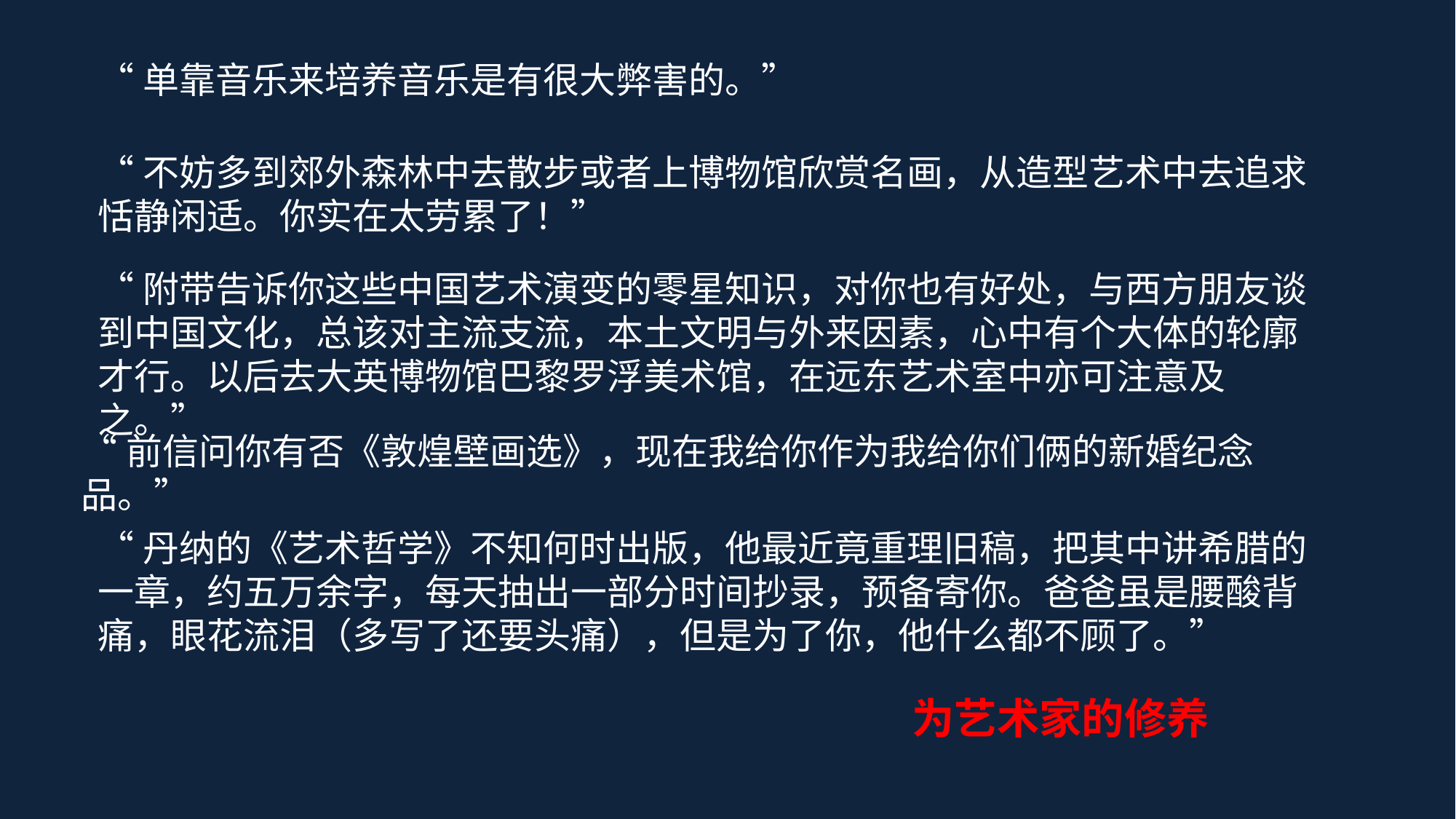

“单靠音乐来培养音乐是有很大弊害的。”
“不妨多到郊外森林中去散步或者上博物馆欣赏名画，从造型艺术中去追求恬静闲适。你实在太劳累了！”
“附带告诉你这些中国艺术演变的零星知识，对你也有好处，与西方朋友谈到中国文化，总该对主流支流，本土文明与外来因素，心中有个大体的轮廓才行。以后去大英博物馆巴黎罗浮美术馆，在远东艺术室中亦可注意及之。”
“前信问你有否《敦煌壁画选》，现在我给你作为我给你们俩的新婚纪念品。”
“丹纳的《艺术哲学》不知何时出版，他最近竟重理旧稿，把其中讲希腊的一章，约五万余字，每天抽出一部分时间抄录，预备寄你。爸爸虽是腰酸背痛，眼花流泪（多写了还要头痛），但是为了你，他什么都不顾了。”
为艺术家的修养